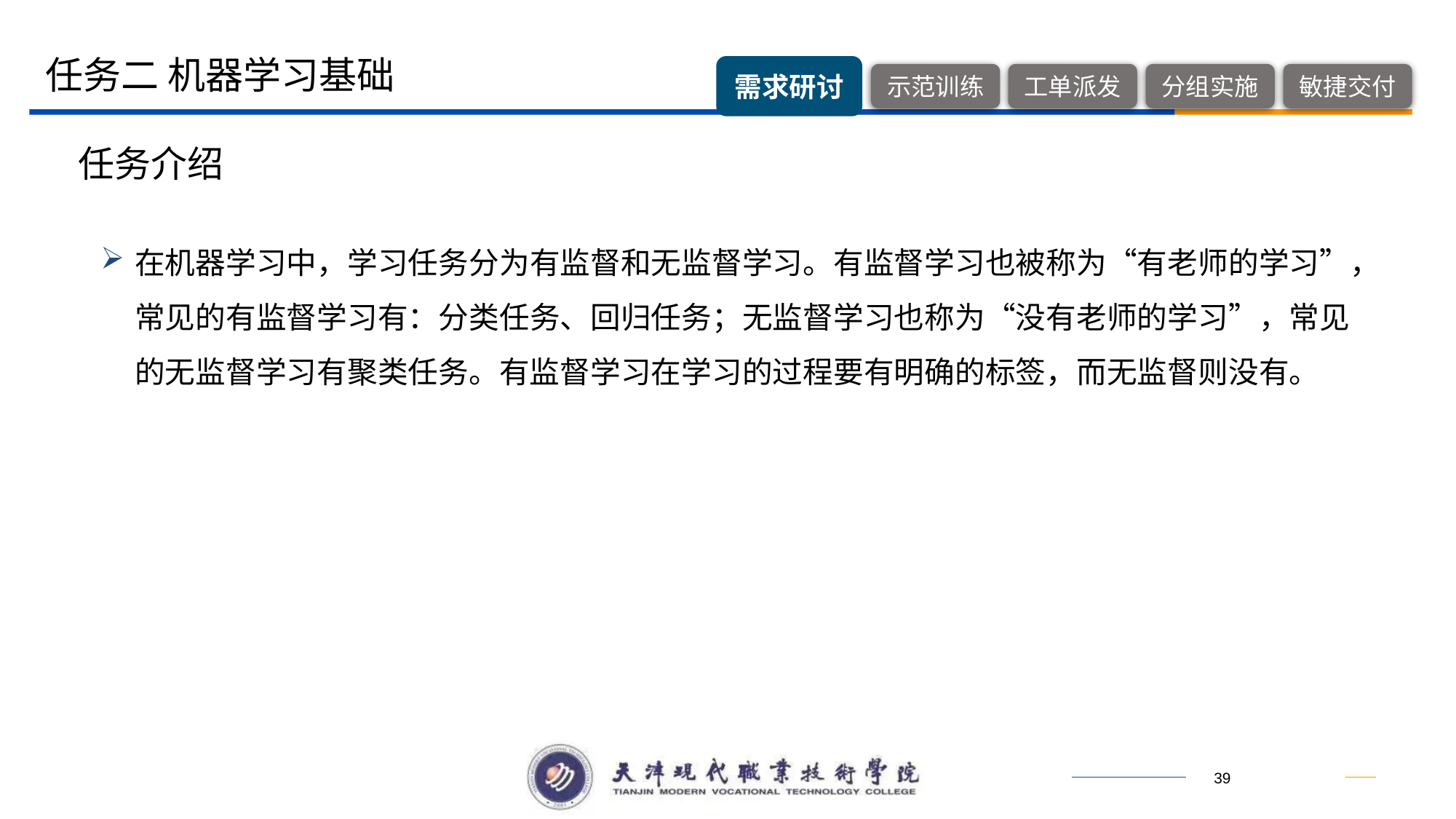

任务二 机器学习基础

任务介绍
在机器学习中，学习任务分为有监督和无监督学习。有监督学习也被称为“有老师的学习”，常见的有监督学习有：分类任务、回归任务；无监督学习也称为“没有老师的学习”，常见的无监督学习有聚类任务。有监督学习在学习的过程要有明确的标签，而无监督则没有。